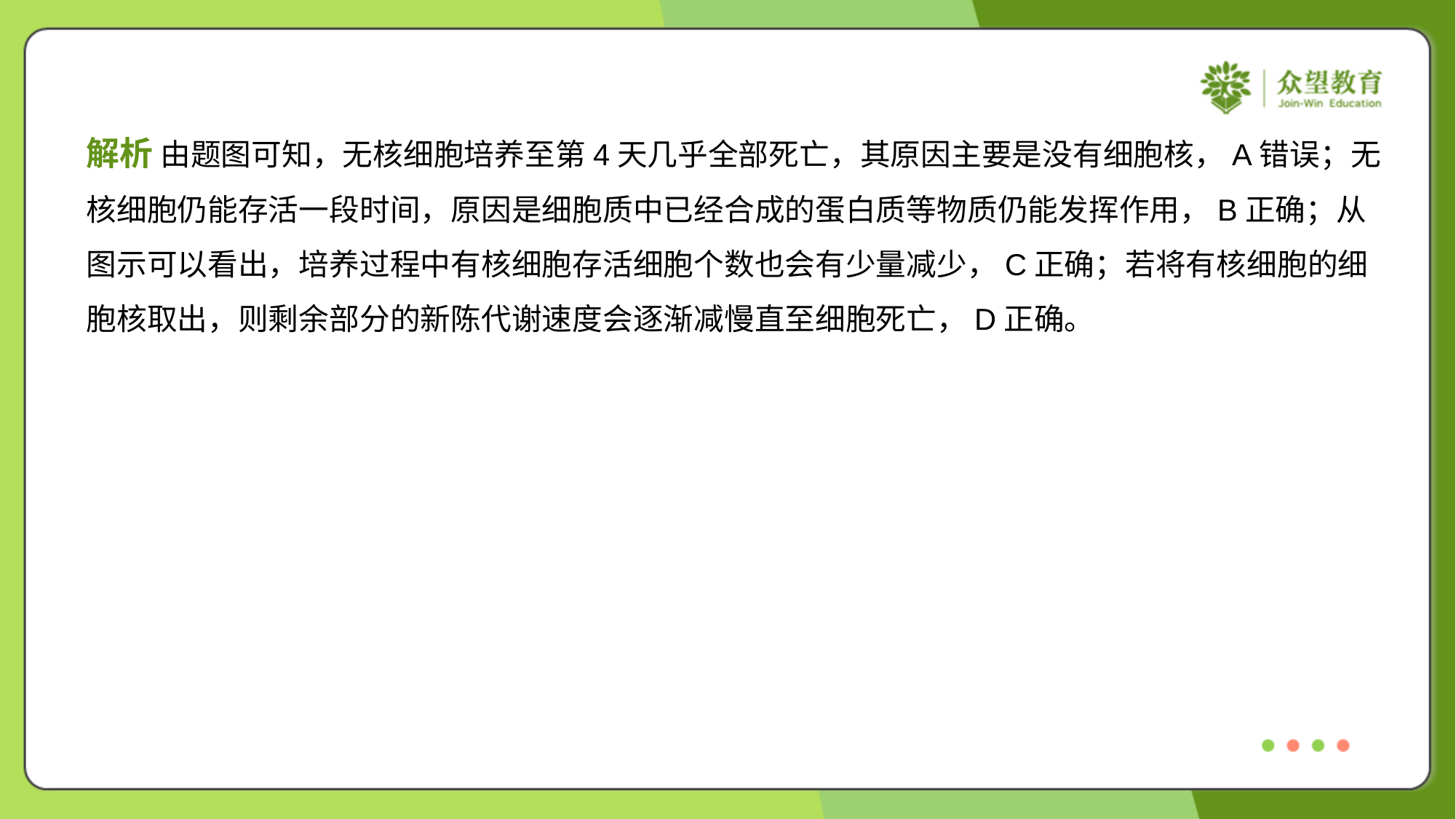

解析 由题图可知，无核细胞培养至第4天几乎全部死亡，其原因主要是没有细胞核，A错误；无
核细胞仍能存活一段时间，原因是细胞质中已经合成的蛋白质等物质仍能发挥作用，B正确；从
图示可以看出，培养过程中有核细胞存活细胞个数也会有少量减少，C正确；若将有核细胞的细
胞核取出，则剩余部分的新陈代谢速度会逐渐减慢直至细胞死亡，D正确。